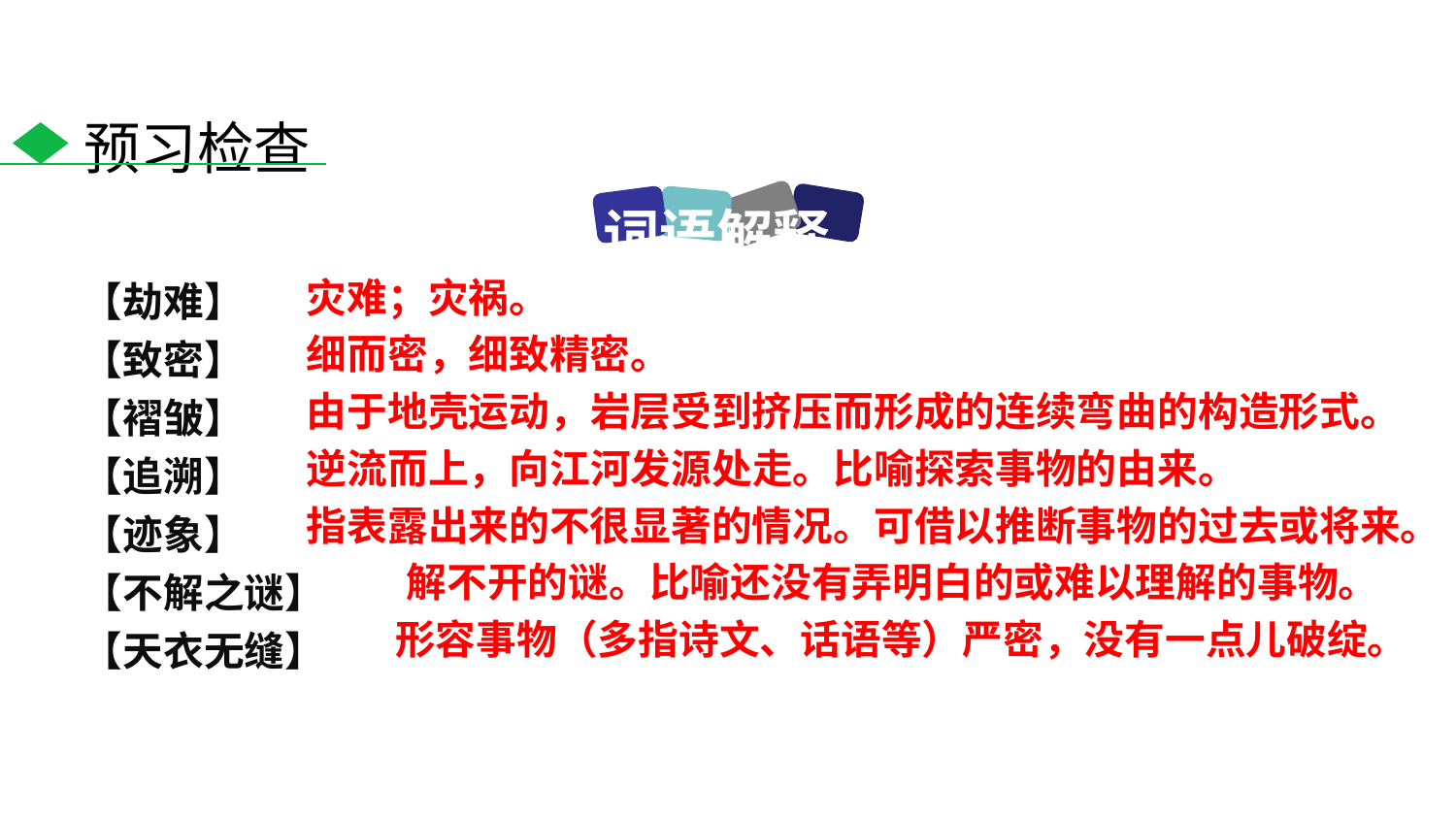

预习检查

词语解释

【劫难】
【致密】
【褶皱】
【追溯】
【迹象】
【不解之谜】
【天衣无缝】
灾难；灾祸。
细而密，细致精密。
由于地壳运动，岩层受到挤压而形成的连续弯曲的构造形式。
逆流而上，向江河发源处走。比喻探索事物的由来。
指表露出来的不很显著的情况。可借以推断事物的过去或将来。
解不开的谜。比喻还没有弄明白的或难以理解的事物。
形容事物（多指诗文、话语等）严密，没有一点儿破绽。